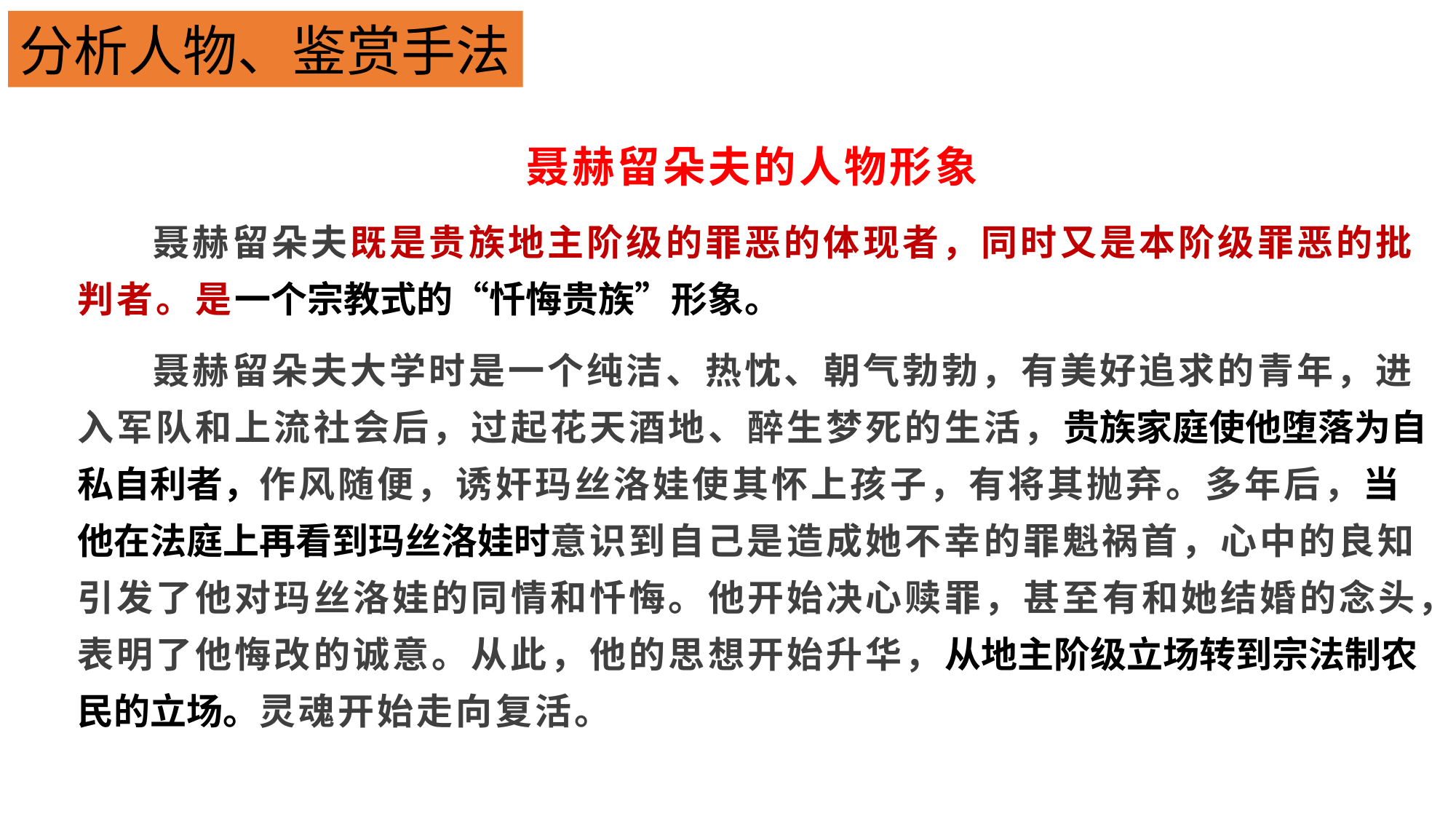

分析人物、鉴赏手法

聂赫留朵夫的人物形象
      聂赫留朵夫既是贵族地主阶级的罪恶的体现者，同时又是本阶级罪恶的批判者。是一个宗教式的“忏悔贵族”形象。
      聂赫留朵夫大学时是一个纯洁、热忱、朝气勃勃，有美好追求的青年，进入军队和上流社会后，过起花天酒地、醉生梦死的生活，贵族家庭使他堕落为自私自利者，作风随便，诱奸玛丝洛娃使其怀上孩子，有将其抛弃。多年后，当他在法庭上再看到玛丝洛娃时意识到自己是造成她不幸的罪魁祸首，心中的良知引发了他对玛丝洛娃的同情和忏悔。他开始决心赎罪，甚至有和她结婚的念头，表明了他悔改的诚意。从此，他的思想开始升华，从地主阶级立场转到宗法制农民的立场。灵魂开始走向复活。